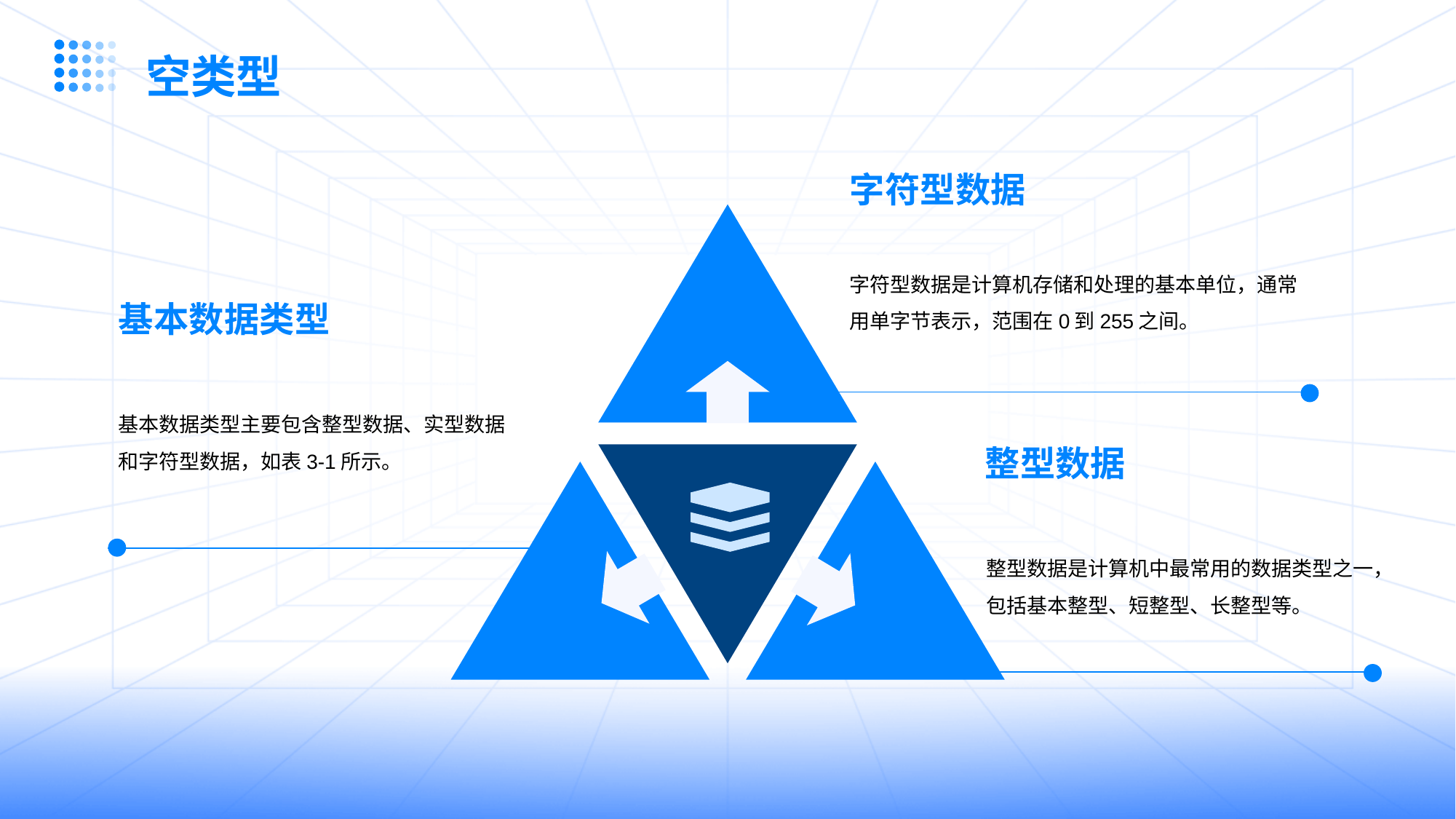

空类型

字符型数据

字符型数据是计算机存储和处理的基本单位，通常用单字节表示，范围在0到255之间。
基本数据类型

基本数据类型主要包含整型数据、实型数据和字符型数据，如表3-1所示。
整型数据

整型数据是计算机中最常用的数据类型之一，包括基本整型、短整型、长整型等。